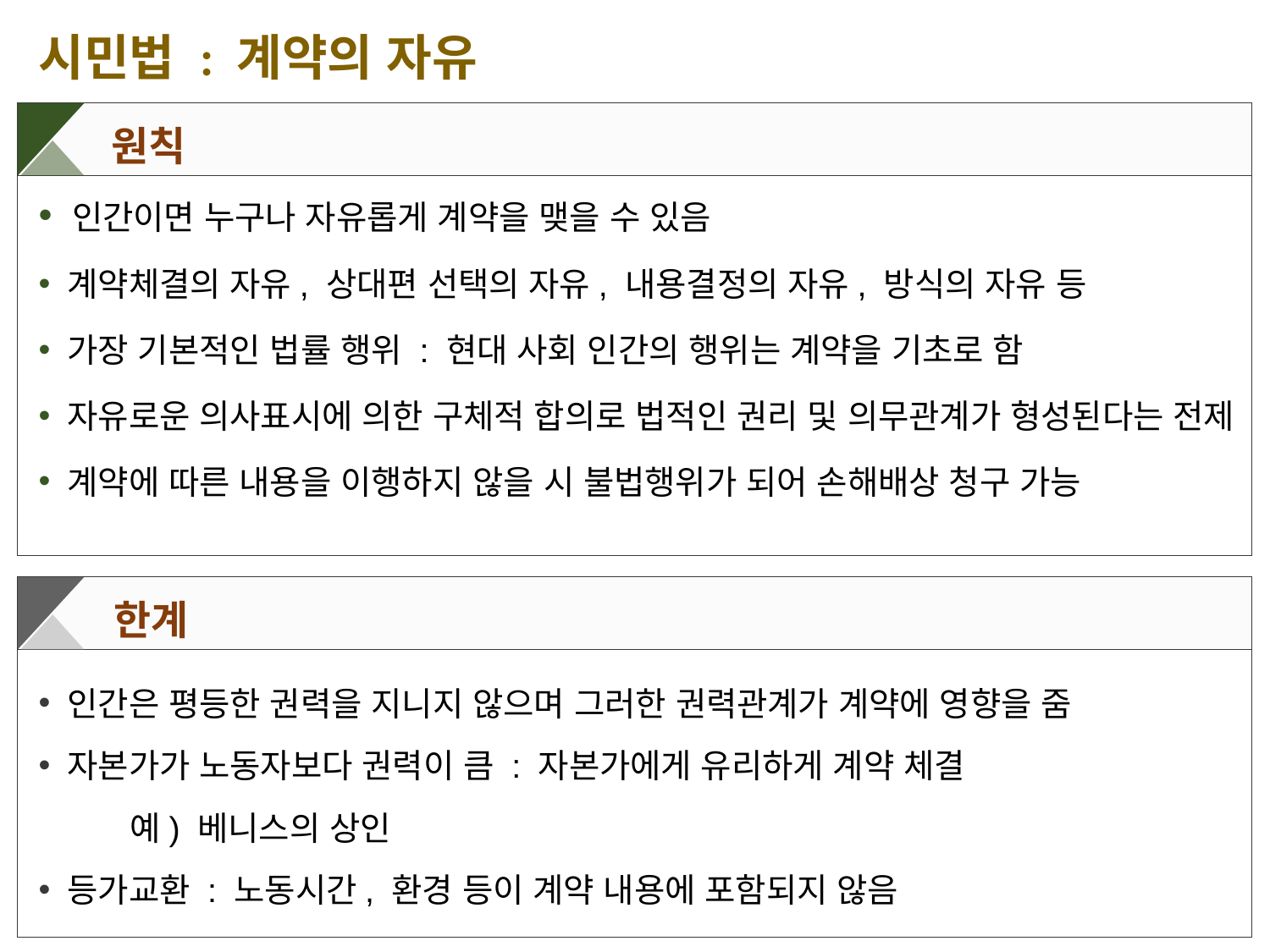

시민법 : 계약의 자유

 원칙

 인간이면 누구나 자유롭게 계약을 맺을 수 있음
 계약체결의 자유, 상대편 선택의 자유, 내용결정의 자유, 방식의 자유 등
 가장 기본적인 법률 행위 : 현대 사회 인간의 행위는 계약을 기초로 함
 자유로운 의사표시에 의한 구체적 합의로 법적인 권리 및 의무관계가 형성된다는 전제
 계약에 따른 내용을 이행하지 않을 시 불법행위가 되어 손해배상 청구 가능

 한계

 인간은 평등한 권력을 지니지 않으며 그러한 권력관계가 계약에 영향을 줌
 자본가가 노동자보다 권력이 큼 : 자본가에게 유리하게 계약 체결
         예) 베니스의 상인
 등가교환 : 노동시간, 환경 등이 계약 내용에 포함되지 않음